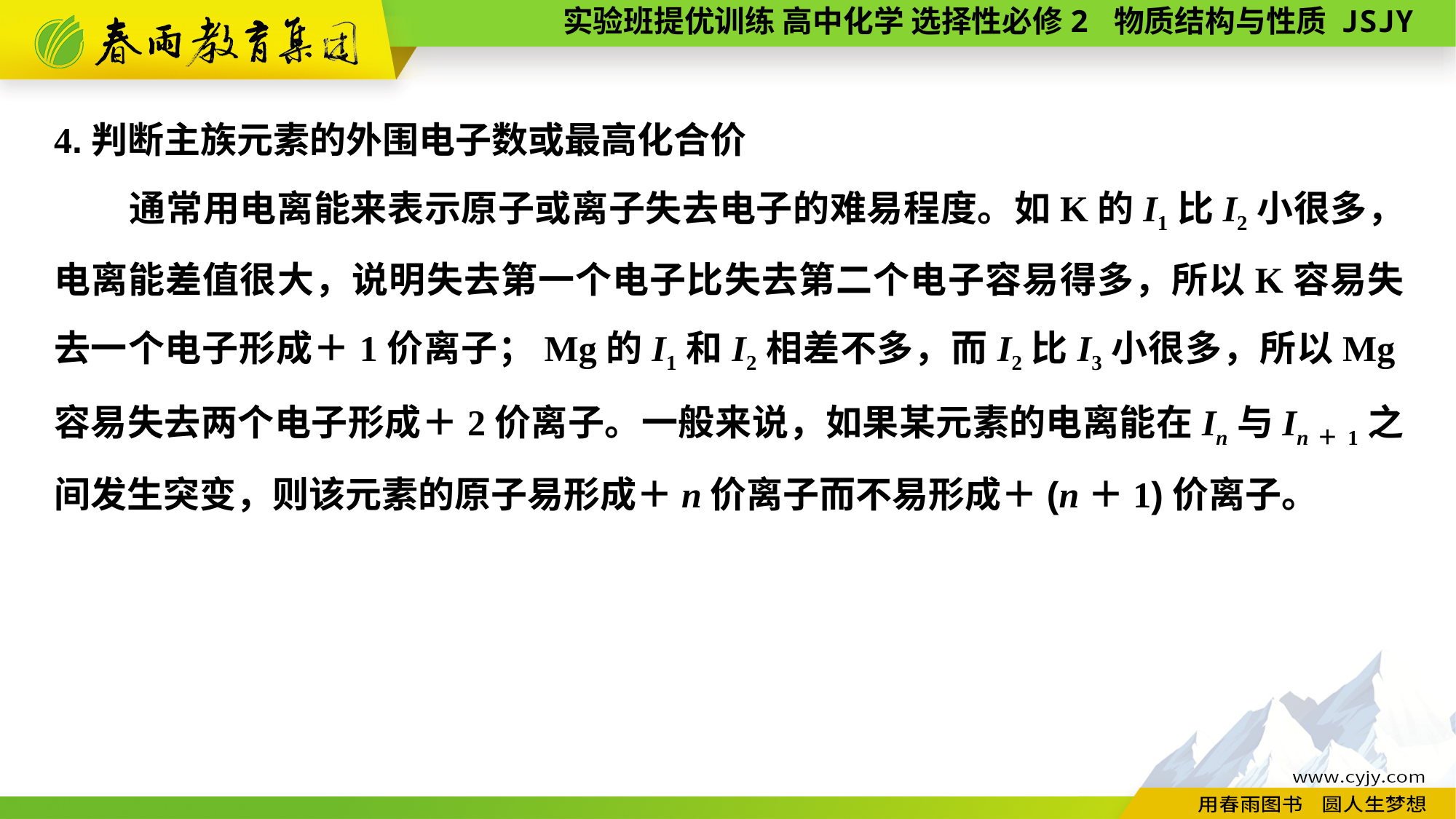

4.判断主族元素的外围电子数或最高化合价
通常用电离能来表示原子或离子失去电子的难易程度。如K的I1比I2小很多，电离能差值很大，说明失去第一个电子比失去第二个电子容易得多，所以K容易失去一个电子形成＋1价离子；Mg的I1和I2相差不多，而I2比I3小很多，所以Mg容易失去两个电子形成＋2价离子。一般来说，如果某元素的电离能在In与In＋1之间发生突变，则该元素的原子易形成＋n价离子而不易形成＋(n＋1)价离子。